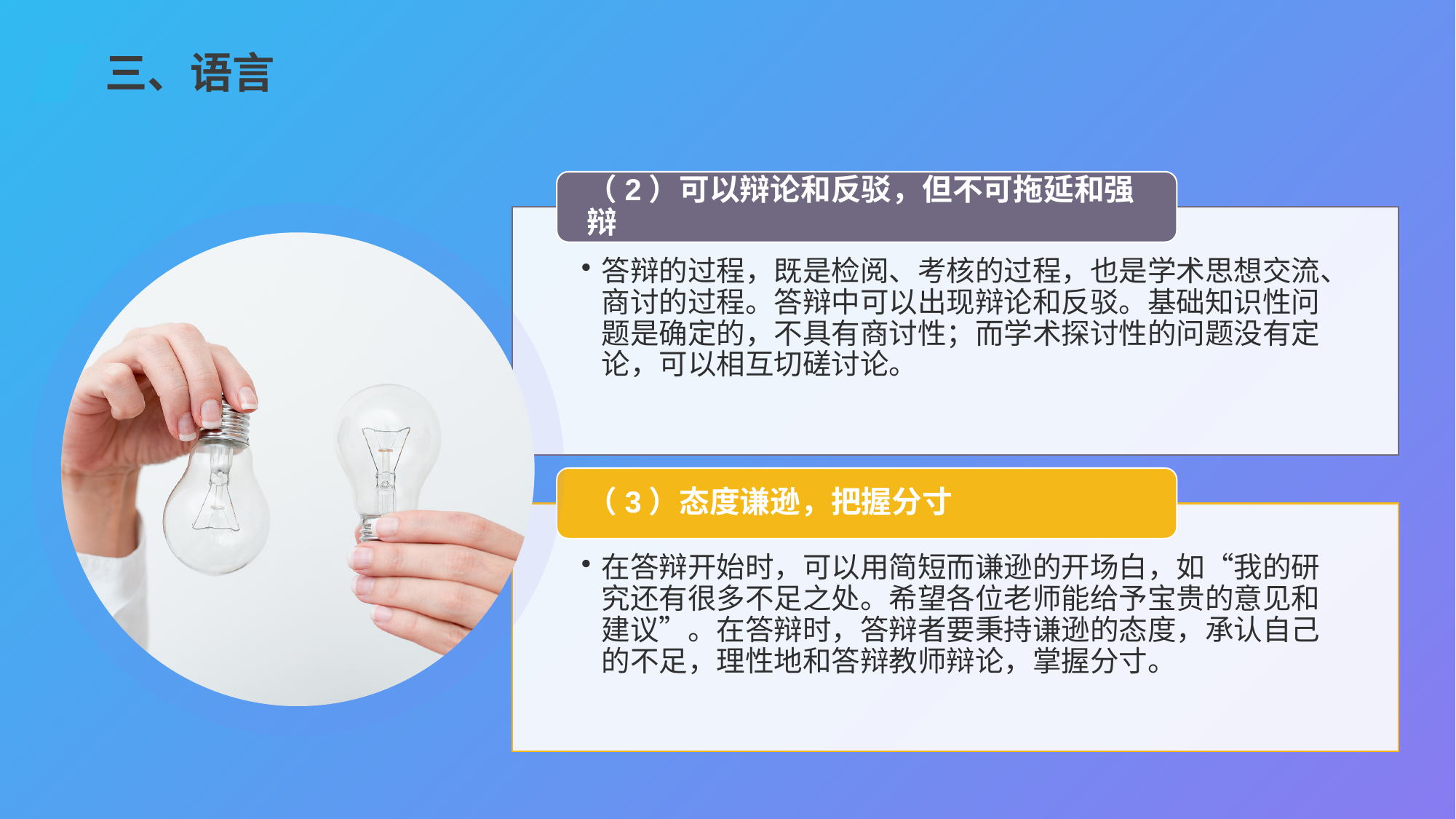

三、语言
答辩的过程，既是检阅、考核的过程，也是学术思想交流、商讨的过程。答辩中可以出现辩论和反驳。基础知识性问题是确定的，不具有商讨性；而学术探讨性的问题没有定论，可以相互切磋讨论。
（2）可以辩论和反驳，但不可拖延和强辩
在答辩开始时，可以用简短而谦逊的开场白，如“我的研究还有很多不足之处。希望各位老师能给予宝贵的意见和建议”。在答辩时，答辩者要秉持谦逊的态度，承认自己的不足，理性地和答辩教师辩论，掌握分寸。
（3）态度谦逊，把握分寸